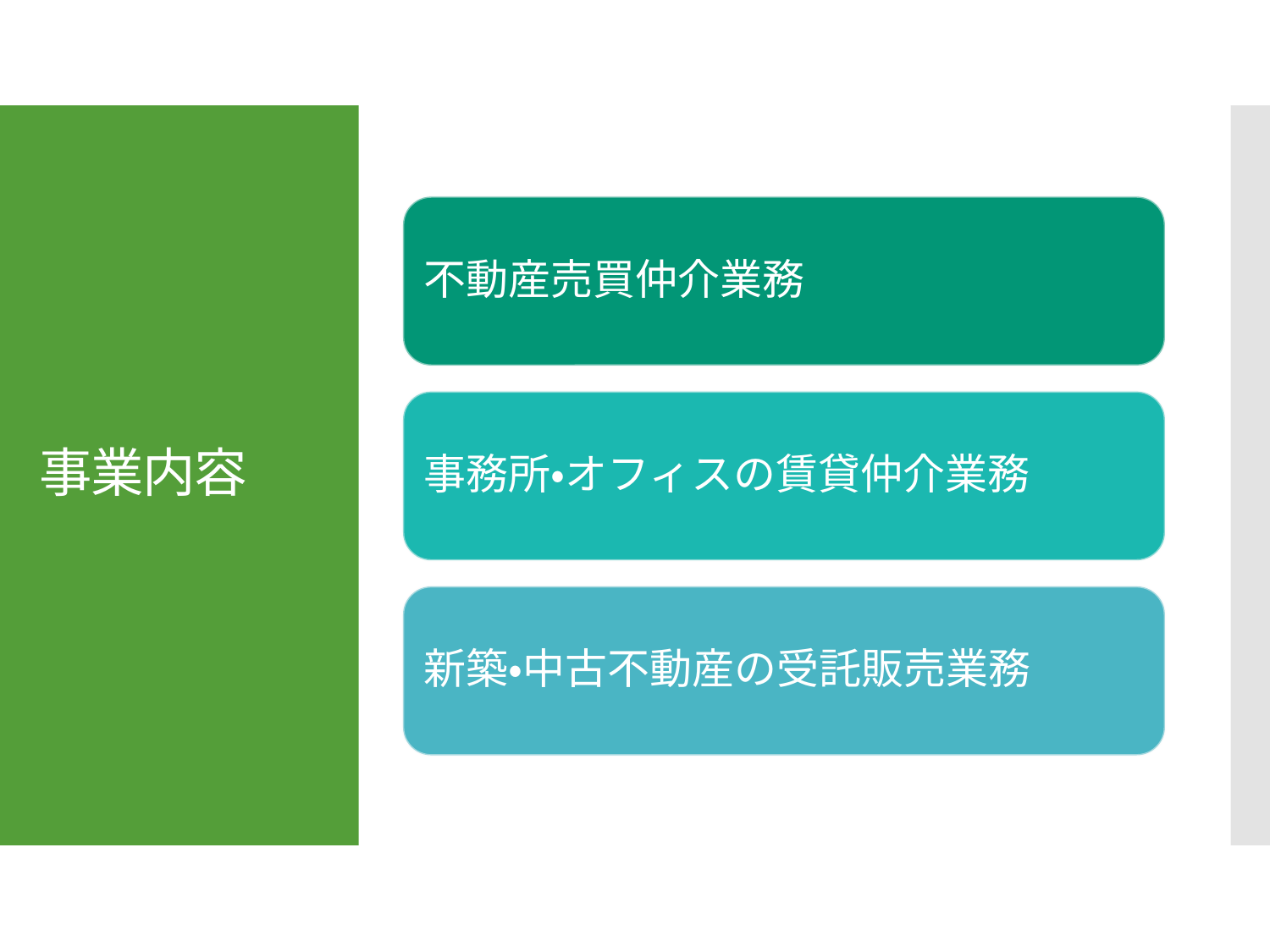

# 事業内容

不動産売買仲介業務

事務所・オフィスの賃貸仲介業務

新築・中古不動産の受託販売業務